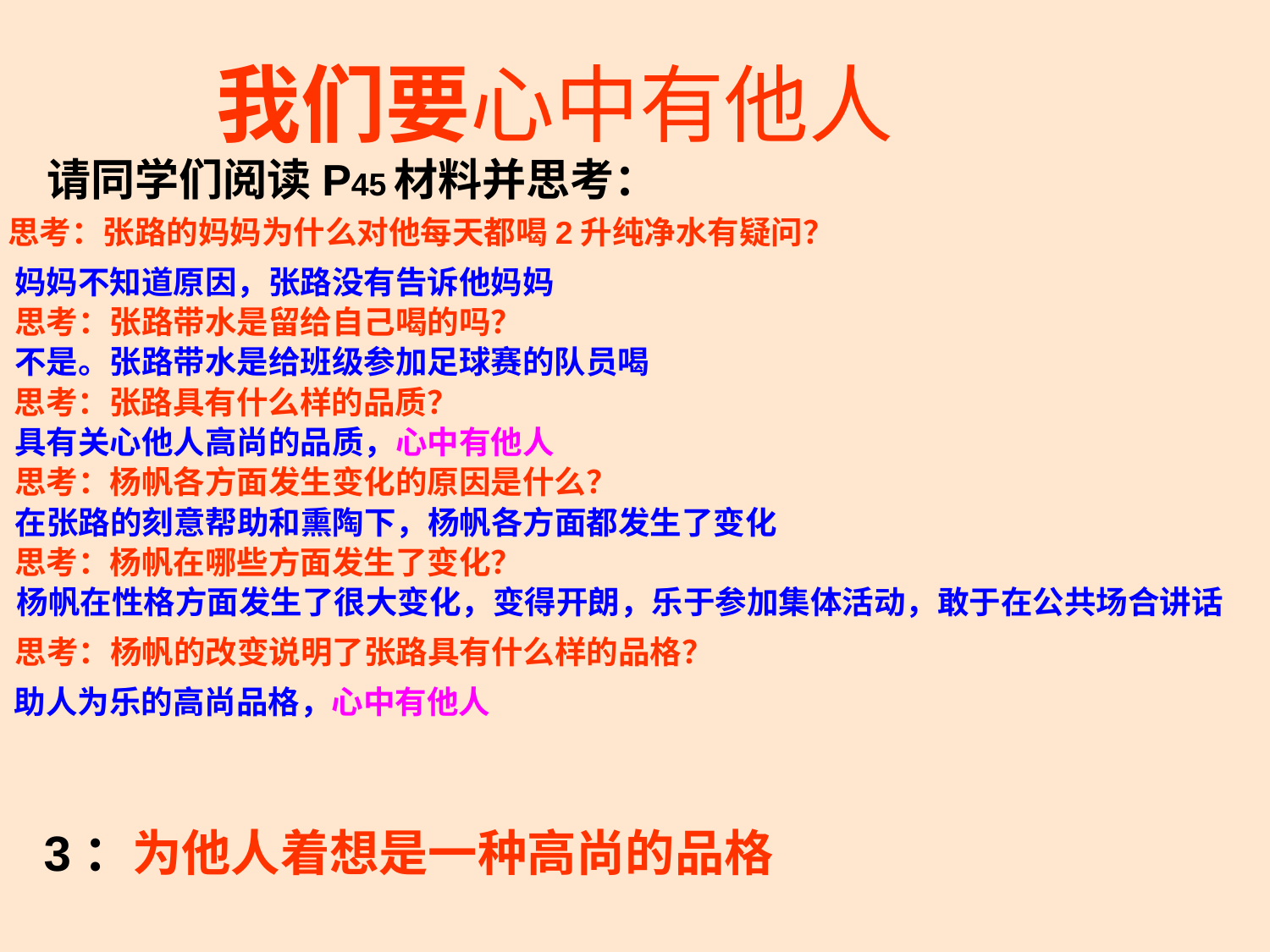

# 我们要心中有他人
请同学们阅读P45材料并思考：

思考：张路的妈妈为什么对他每天都喝2升纯净水有疑问？
妈妈不知道原因，张路没有告诉他妈妈
思考：张路带水是留给自己喝的吗？
不是。张路带水是给班级参加足球赛的队员喝
思考：张路具有什么样的品质？
具有关心他人高尚的品质，心中有他人
思考：杨帆各方面发生变化的原因是什么？
在张路的刻意帮助和熏陶下，杨帆各方面都发生了变化
思考：杨帆在哪些方面发生了变化？
杨帆在性格方面发生了很大变化，变得开朗，乐于参加集体活动，敢于在公共场合讲话
思考：杨帆的改变说明了张路具有什么样的品格？
助人为乐的高尚品格，心中有他人

3：为他人着想是一种高尚的品格